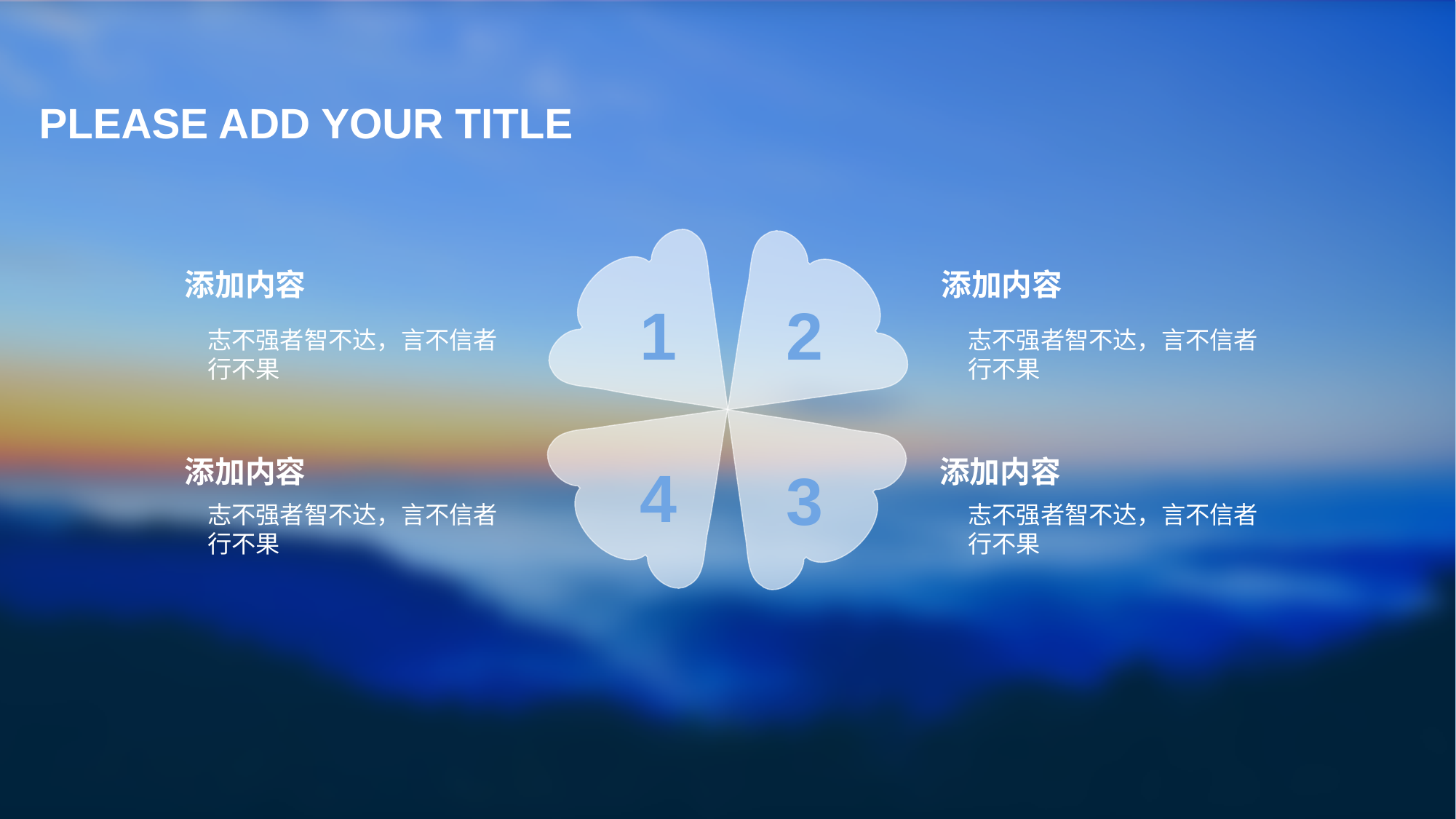

PLEASE ADD YOUR TITLE

添加内容
添加内容
2
1
志不强者智不达，言不信者行不果
志不强者智不达，言不信者行不果
添加内容
添加内容
4
3
志不强者智不达，言不信者行不果
志不强者智不达，言不信者行不果